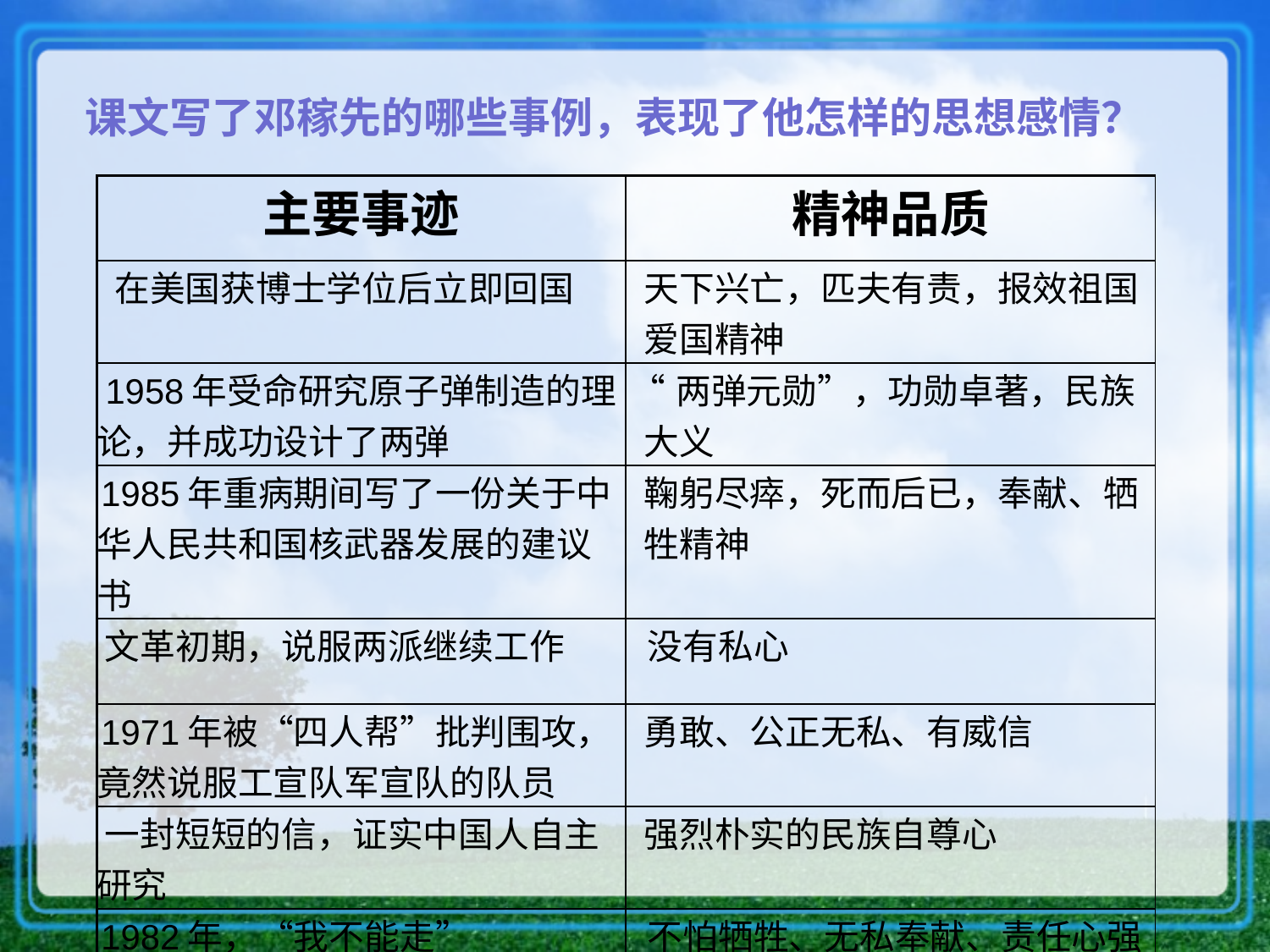

课文写了邓稼先的哪些事例，表现了他怎样的思想感情？
| 主要事迹 | 精神品质 |
| --- | --- |
| 在美国获博士学位后立即回国 | 天下兴亡，匹夫有责，报效祖国 爱国精神 |
| 1958年受命研究原子弹制造的理论，并成功设计了两弹 | “两弹元勋”，功勋卓著，民族 大义 |
| 1985年重病期间写了一份关于中华人民共和国核武器发展的建议书 | 鞠躬尽瘁，死而后已，奉献、牺 牲精神 |
| 文革初期，说服两派继续工作 | 没有私心 |
| 1971年被“四人帮”批判围攻，竟然说服工宣队军宣队的队员 | 勇敢、公正无私、有威信 |
| 一封短短的信，证实中国人自主研究 | 强烈朴实的民族自尊心 |
| 1982年，“我不能走” | 不怕牺牲、无私奉献、责任心强 |